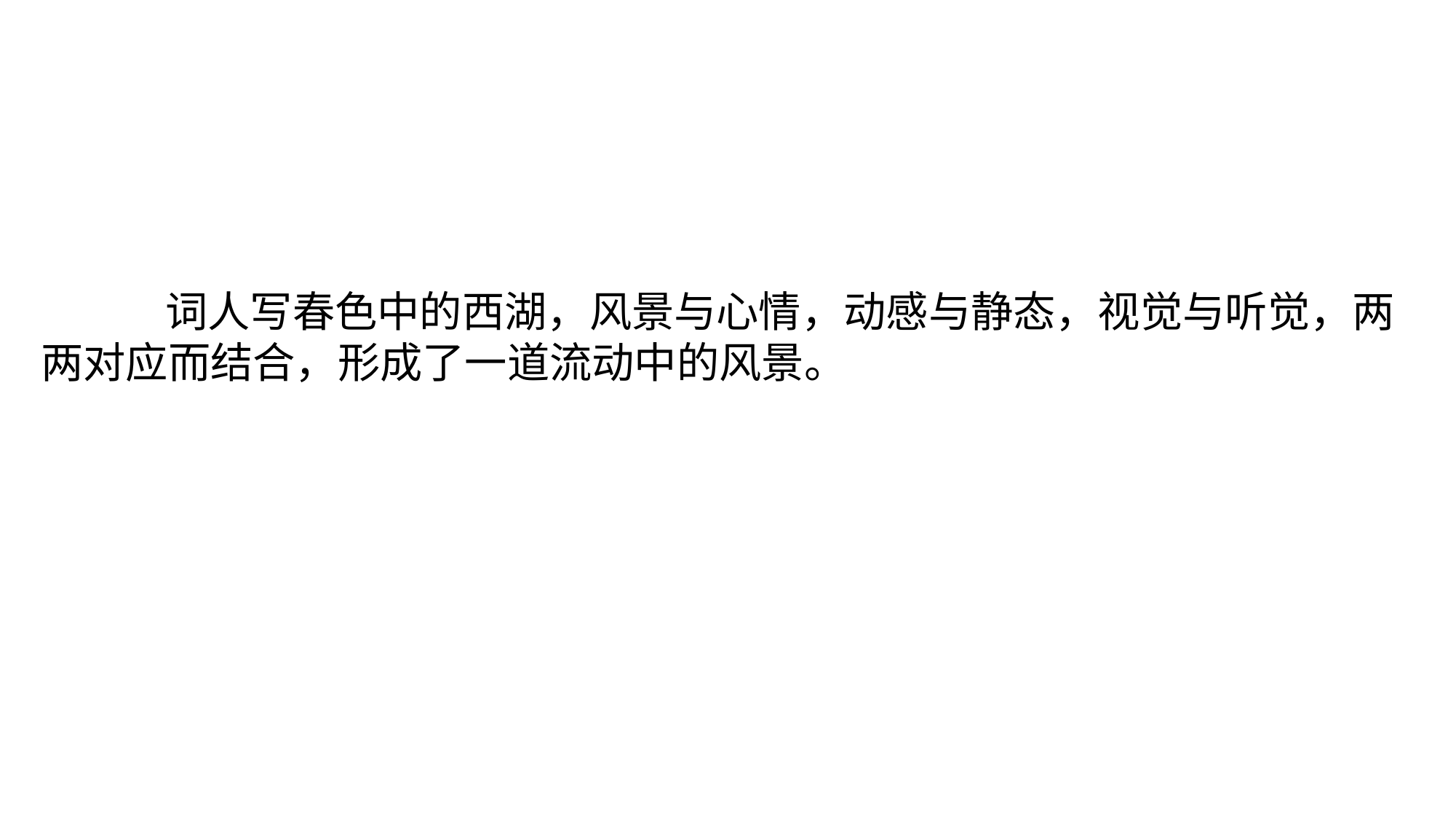

词人写春色中的西湖，风景与心情，动感与静态，视觉与听觉，两两对应而结合，形成了一道流动中的风景。